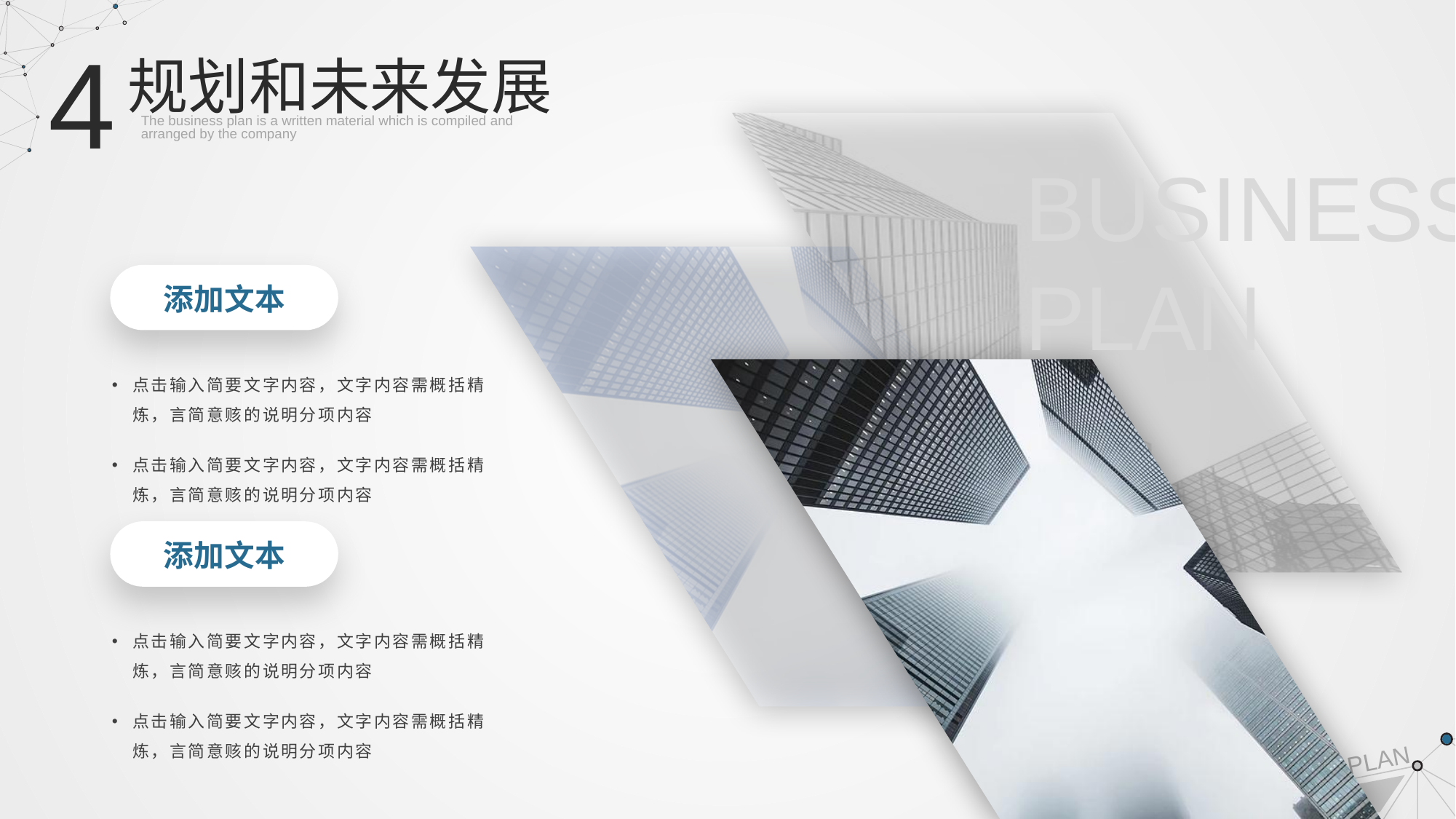

4
规划和未来发展
The business plan is a written material which is compiled and
arranged by the company

BUSINESS
PLAN

添加文本
点击输入简要文字内容，文字内容需概括精炼，言简意赅的说明分项内容

点击输入简要文字内容，文字内容需概括精炼，言简意赅的说明分项内容

添加文本
点击输入简要文字内容，文字内容需概括精炼，言简意赅的说明分项内容
点击输入简要文字内容，文字内容需概括精炼，言简意赅的说明分项内容